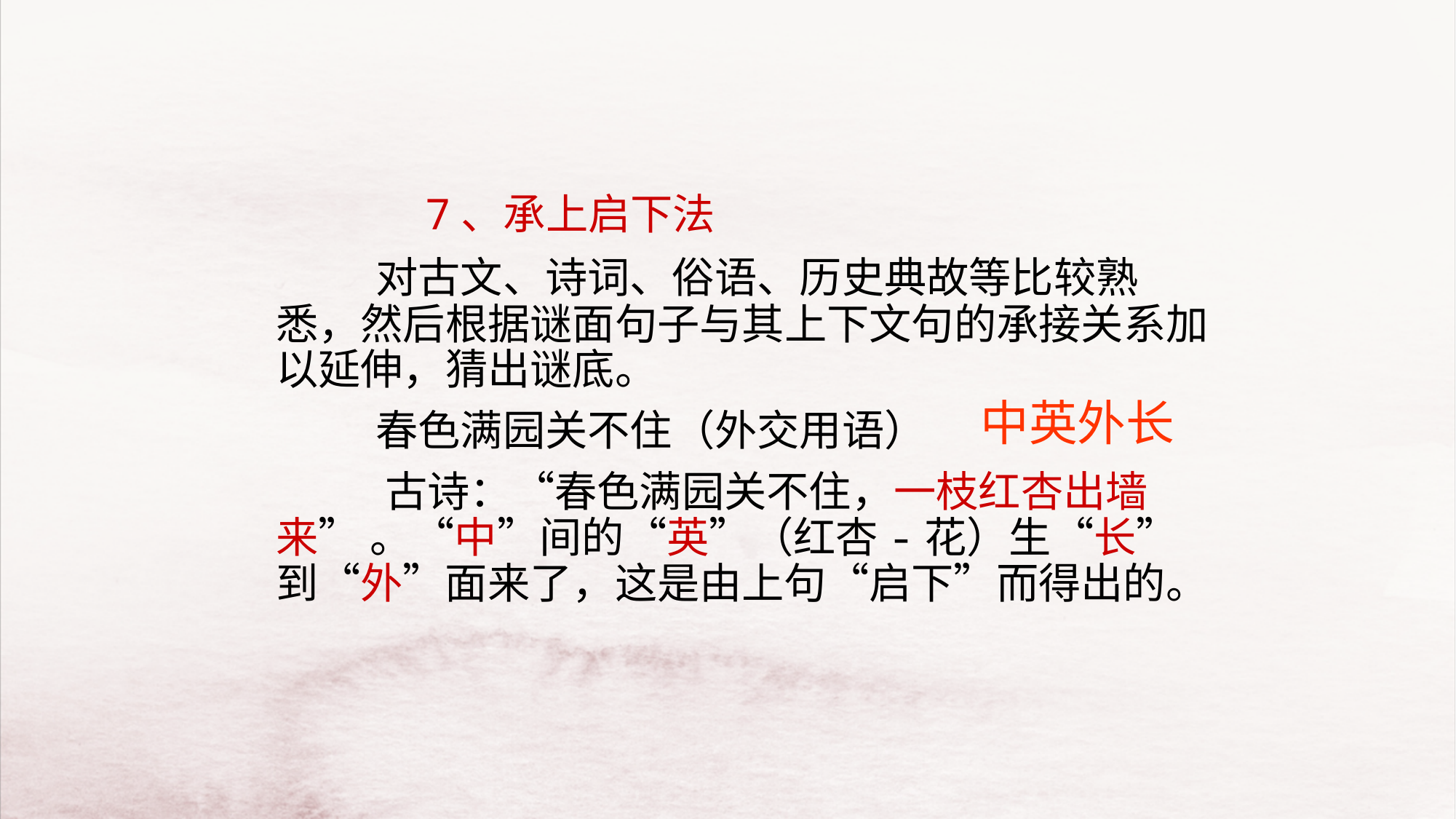

7、承上启下法
　　　对古文、诗词、俗语、历史典故等比较熟悉，然后根据谜面句子与其上下文句的承接关系加以延伸，猜出谜底。
　　　春色满园关不住（外交用语）
　　　 古诗：“春色满园关不住，一枝红杏出墙来” 。“中”间的“英”（红杏-花）生“长”到“外”面来了，这是由上句“启下”而得出的。
中英外长